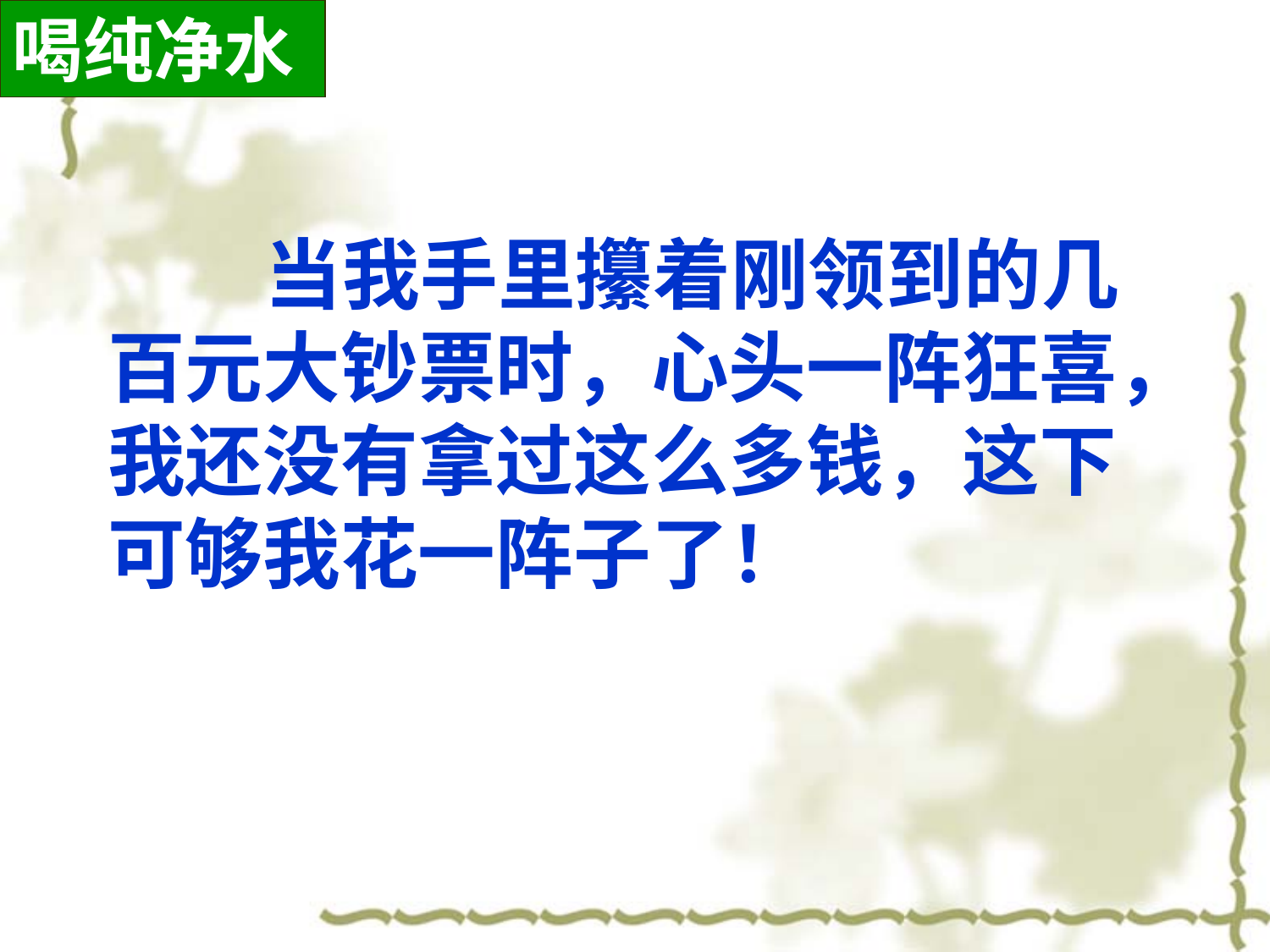

喝纯净水
# 当我手里攥着刚领到的几百元大钞票时，心头一阵狂喜，我还没有拿过这么多钱，这下可够我花一阵子了！
15